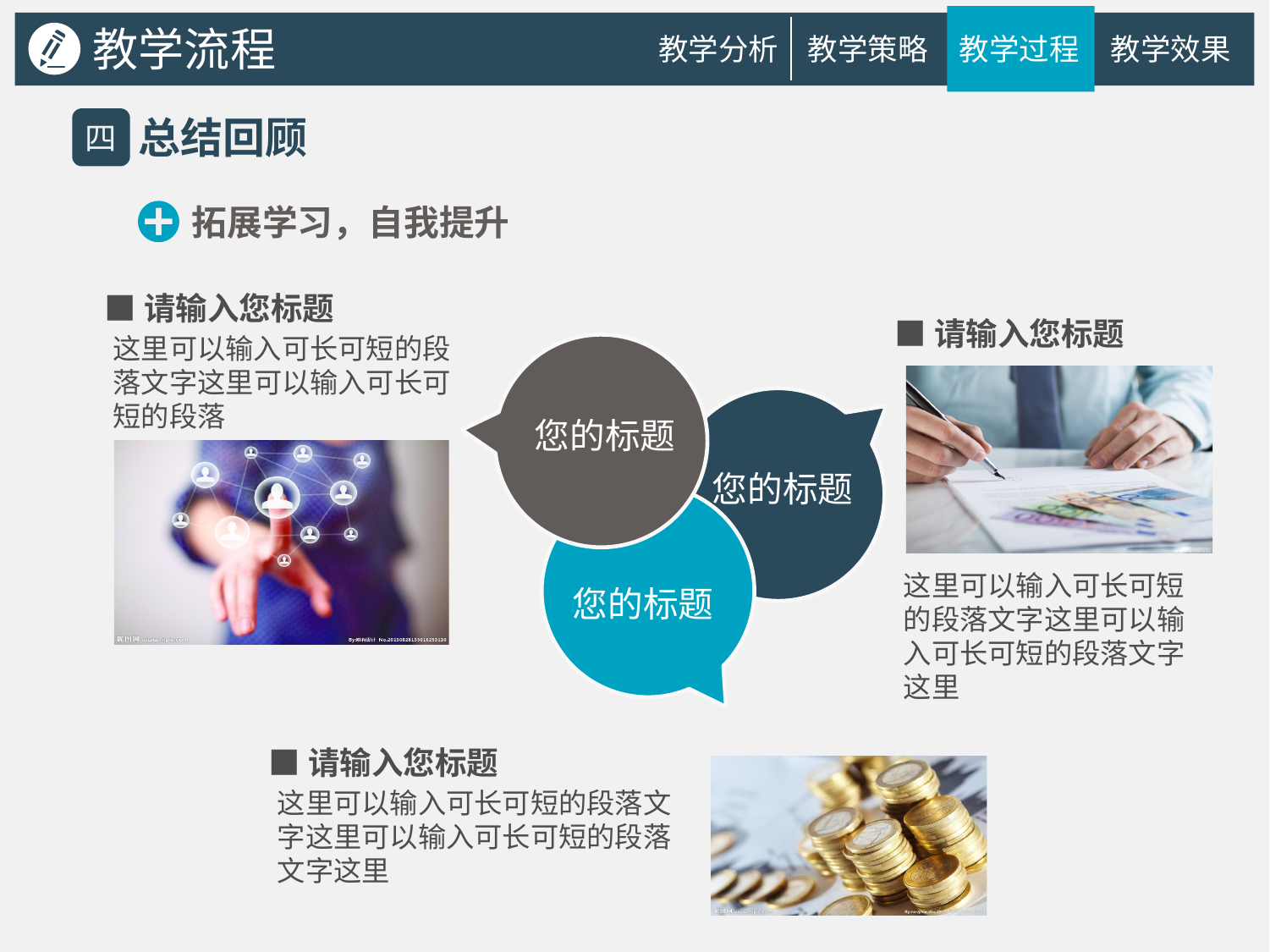

教学流程

教学分析
教学策略
教学过程
教学效果
总结回顾

四
拓展学习，自我提升

■请输入您标题
■请输入您标题

这里可以输入可长可短的段落文字这里可以输入可长可短的段落

您的标题

您的标题

您的标题
这里可以输入可长可短的段落文字这里可以输入可长可短的段落文字这里
■请输入您标题

这里可以输入可长可短的段落文字这里可以输入可长可短的段落文字这里